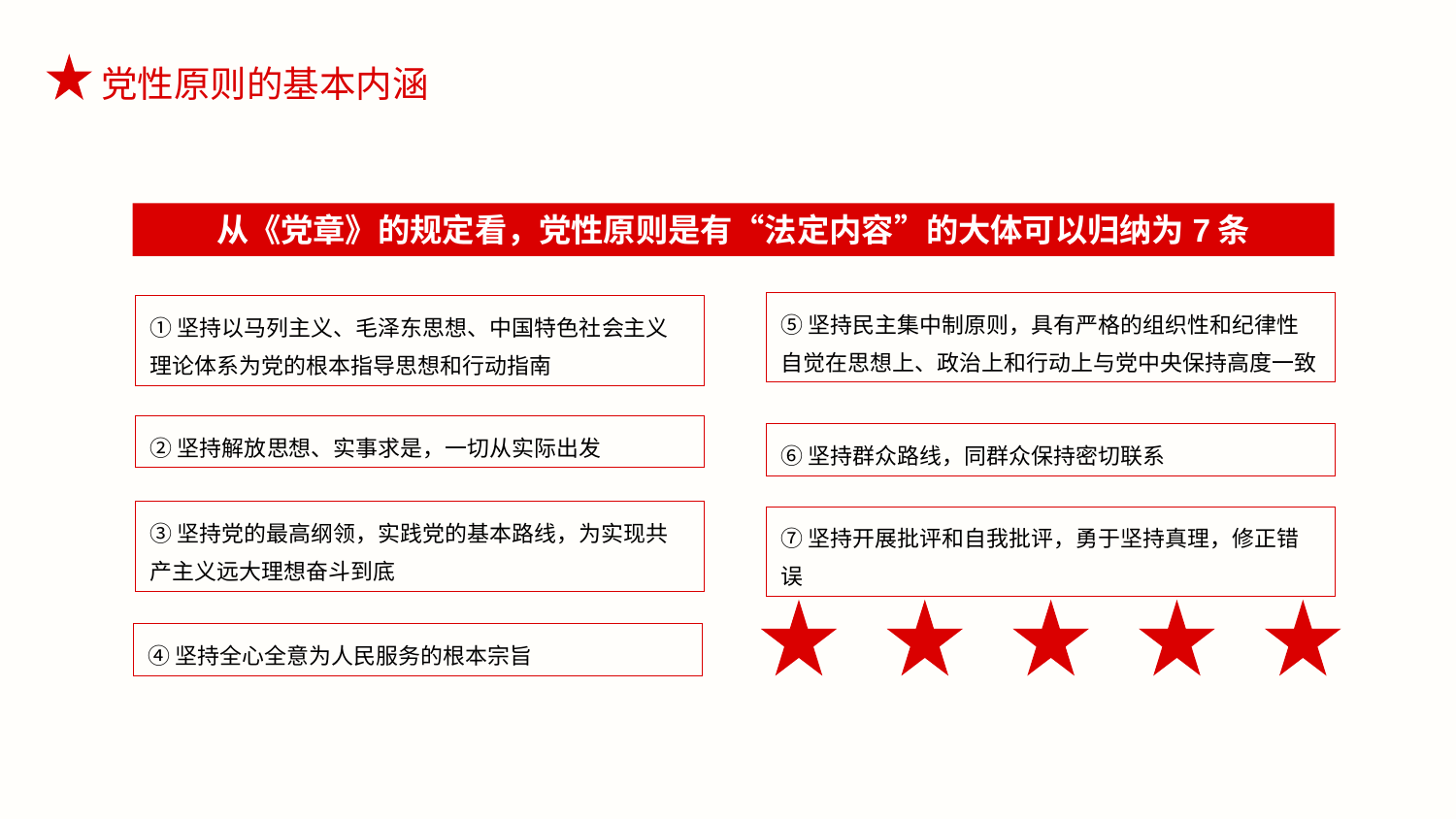

从《党章》的规定看，党性原则是有“法定内容”的大体可以归纳为7条
⑤坚持民主集中制原则，具有严格的组织性和纪律性
自觉在思想上、政治上和行动上与党中央保持高度一致
①坚持以马列主义、毛泽东思想、中国特色社会主义理论体系为党的根本指导思想和行动指南
②坚持解放思想、实事求是，一切从实际出发
⑥坚持群众路线，同群众保持密切联系
③坚持党的最高纲领，实践党的基本路线，为实现共产主义远大理想奋斗到底
⑦坚持开展批评和自我批评，勇于坚持真理，修正错误

④坚持全心全意为人民服务的根本宗旨